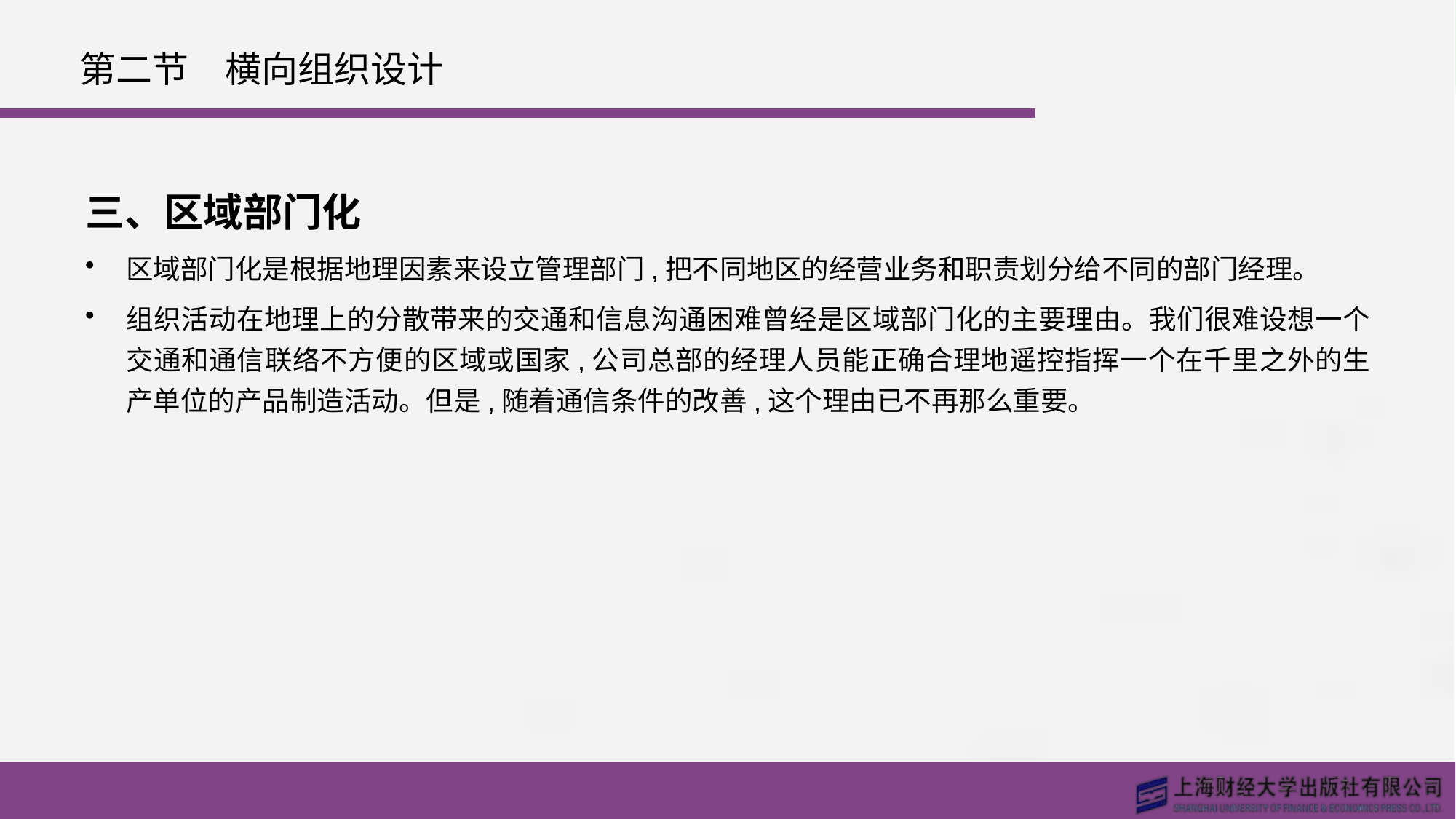

# 第二节　横向组织设计
三、区域部门化
区域部门化是根据地理因素来设立管理部门,把不同地区的经营业务和职责划分给不同的部门经理。
组织活动在地理上的分散带来的交通和信息沟通困难曾经是区域部门化的主要理由。我们很难设想一个交通和通信联络不方便的区域或国家,公司总部的经理人员能正确合理地遥控指挥一个在千里之外的生产单位的产品制造活动。但是,随着通信条件的改善,这个理由已不再那么重要。